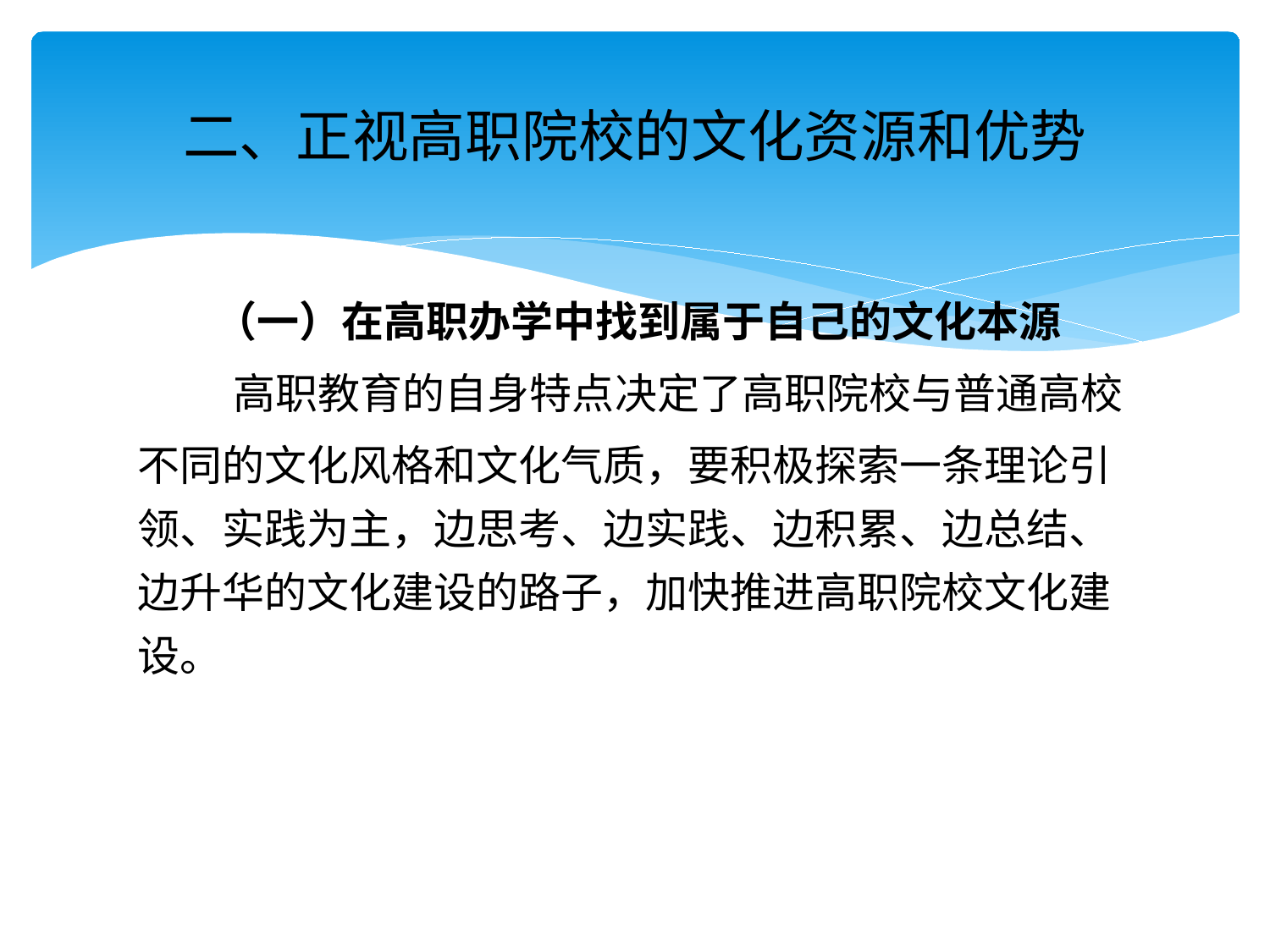

# 二、正视高职院校的文化资源和优势
       （一）在高职办学中找到属于自己的文化本源
         高职教育的自身特点决定了高职院校与普通高校
不同的文化风格和文化气质，要积极探索一条理论引领、实践为主，边思考、边实践、边积累、边总结、边升华的文化建设的路子，加快推进高职院校文化建设。